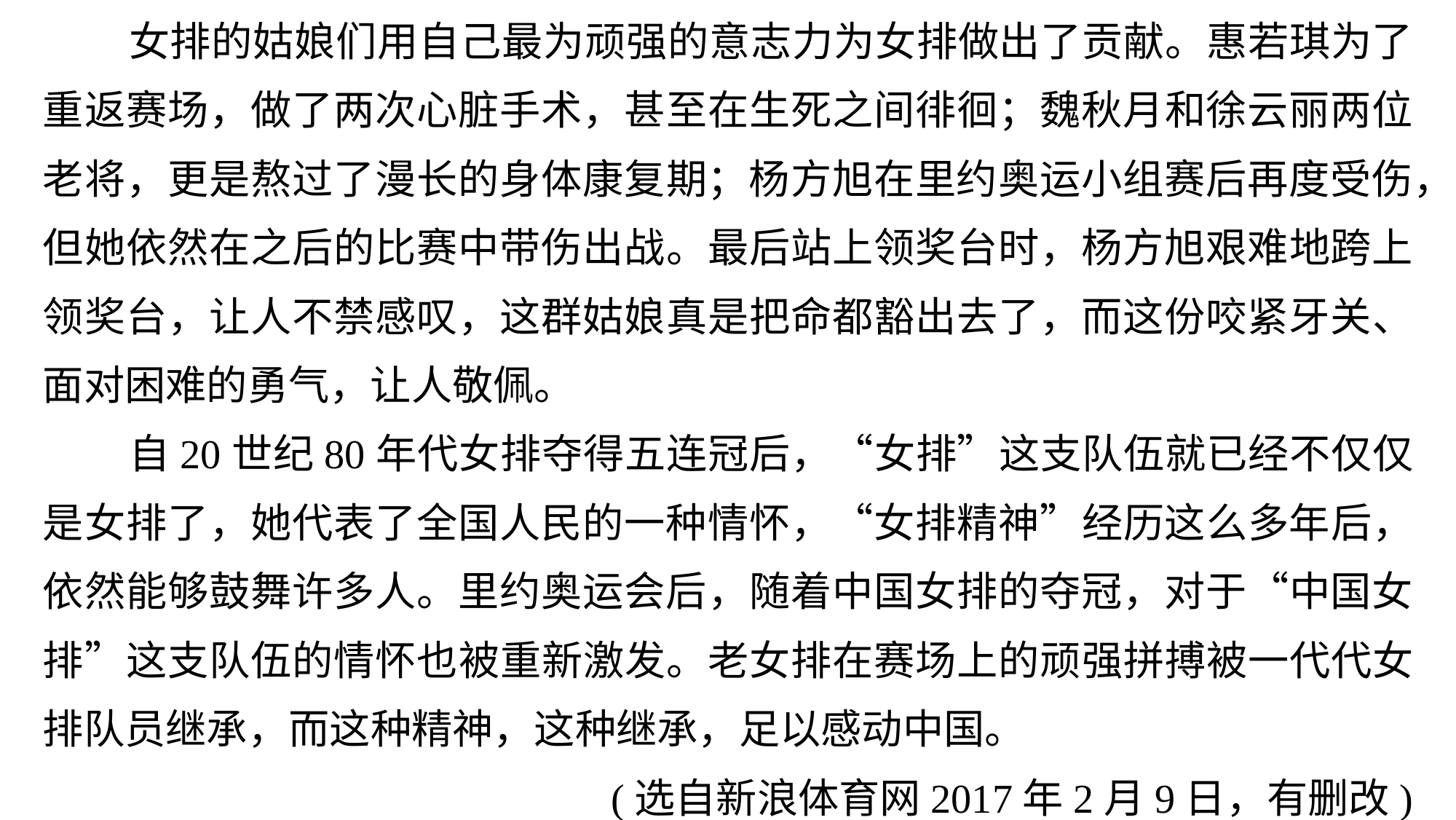

女排的姑娘们用自己最为顽强的意志力为女排做出了贡献。惠若琪为了重返赛场，做了两次心脏手术，甚至在生死之间徘徊；魏秋月和徐云丽两位老将，更是熬过了漫长的身体康复期；杨方旭在里约奥运小组赛后再度受伤，但她依然在之后的比赛中带伤出战。最后站上领奖台时，杨方旭艰难地跨上领奖台，让人不禁感叹，这群姑娘真是把命都豁出去了，而这份咬紧牙关、面对困难的勇气，让人敬佩。
自20世纪80年代女排夺得五连冠后，“女排”这支队伍就已经不仅仅是女排了，她代表了全国人民的一种情怀，“女排精神”经历这么多年后，依然能够鼓舞许多人。里约奥运会后，随着中国女排的夺冠，对于“中国女排”这支队伍的情怀也被重新激发。老女排在赛场上的顽强拼搏被一代代女排队员继承，而这种精神，这种继承，足以感动中国。
(选自新浪体育网2017年2月9日，有删改)